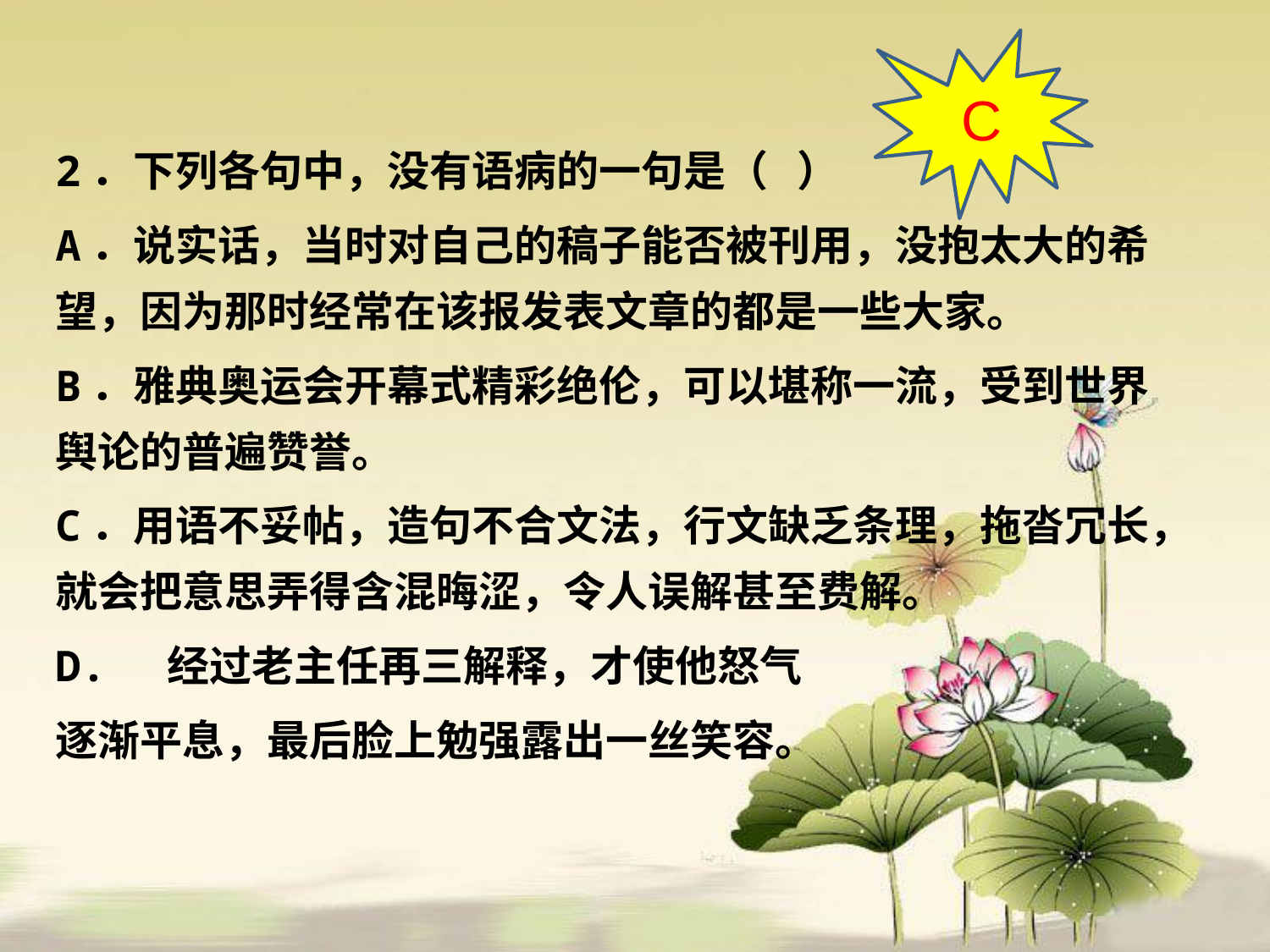

C
2．下列各句中，没有语病的一句是（   ）
A．说实话，当时对自己的稿子能否被刊用，没抱太大的希望，因为那时经常在该报发表文章的都是一些大家。
B．雅典奥运会开幕式精彩绝伦，可以堪称一流，受到世界舆论的普遍赞誉。
C．用语不妥帖，造句不合文法，行文缺乏条理，拖沓冗长，就会把意思弄得含混晦涩，令人误解甚至费解。
D.  经过老主任再三解释，才使他怒气
逐渐平息，最后脸上勉强露出一丝笑容。